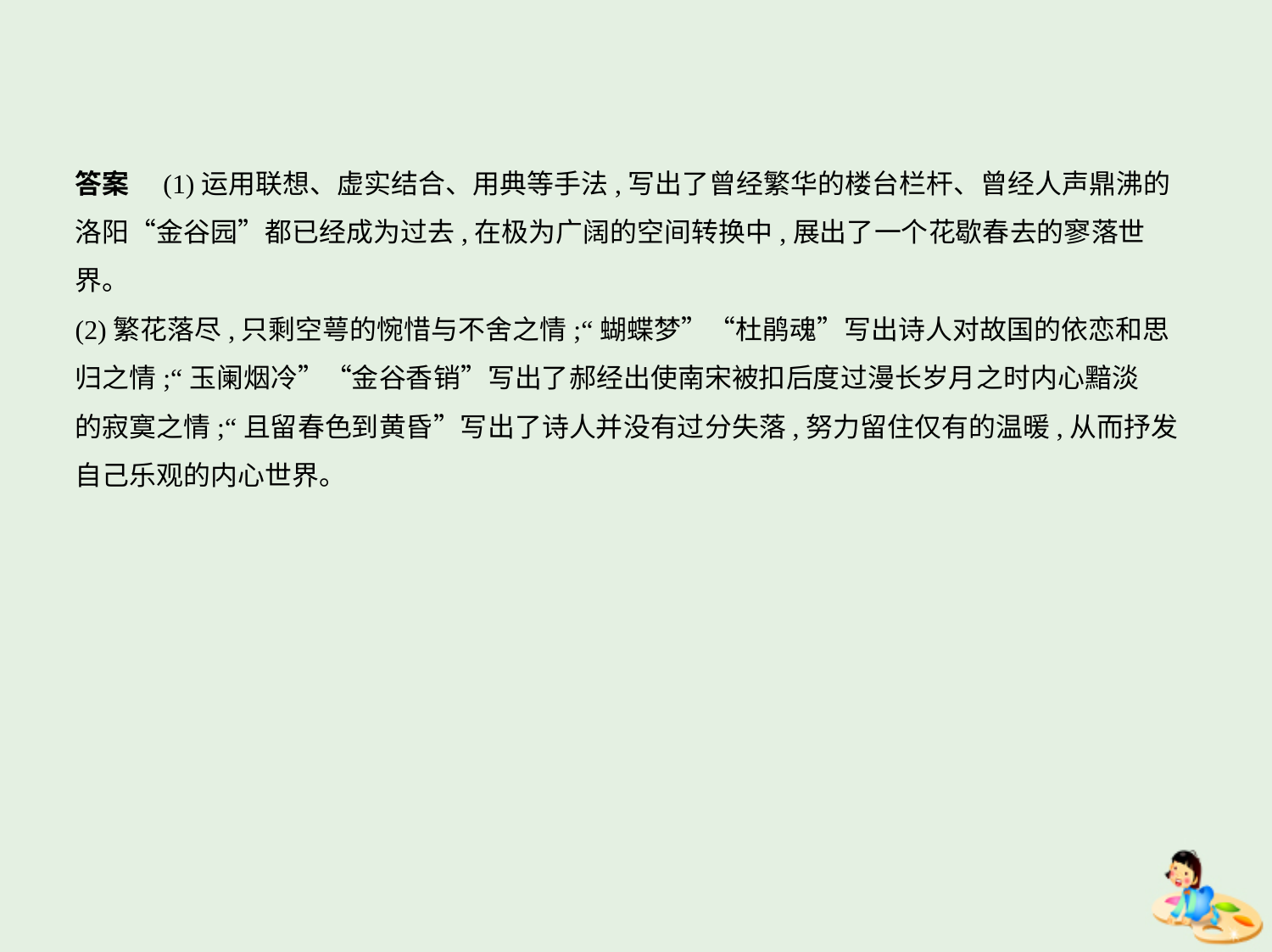

答案　(1)运用联想、虚实结合、用典等手法,写出了曾经繁华的楼台栏杆、曾经人声鼎沸的
洛阳“金谷园”都已经成为过去,在极为广阔的空间转换中,展出了一个花歇春去的寥落世
界。
(2)繁花落尽,只剩空萼的惋惜与不舍之情;“蝴蝶梦”“杜鹃魂”写出诗人对故国的依恋和思
归之情;“玉阑烟冷”“金谷香销”写出了郝经出使南宋被扣后度过漫长岁月之时内心黯淡
的寂寞之情;“且留春色到黄昏”写出了诗人并没有过分失落,努力留住仅有的温暖,从而抒发
自己乐观的内心世界。